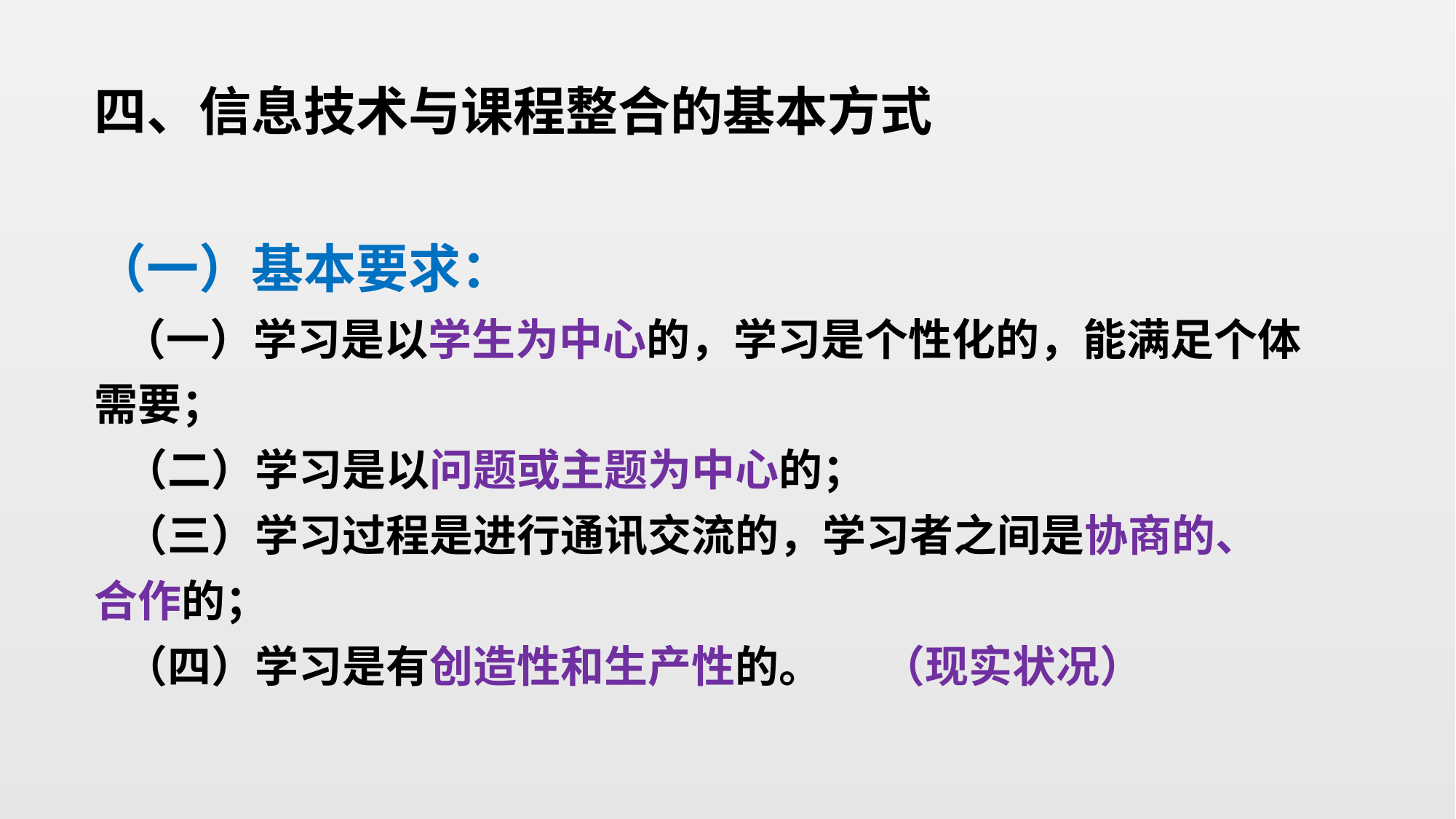

四、信息技术与课程整合的基本方式

（一）基本要求：
  （一）学习是以学生为中心的，学习是个性化的，能满足个体需要；
  （二）学习是以问题或主题为中心的；
  （三）学习过程是进行通讯交流的，学习者之间是协商的、合作的；
  （四）学习是有创造性和生产性的。      （现实状况）